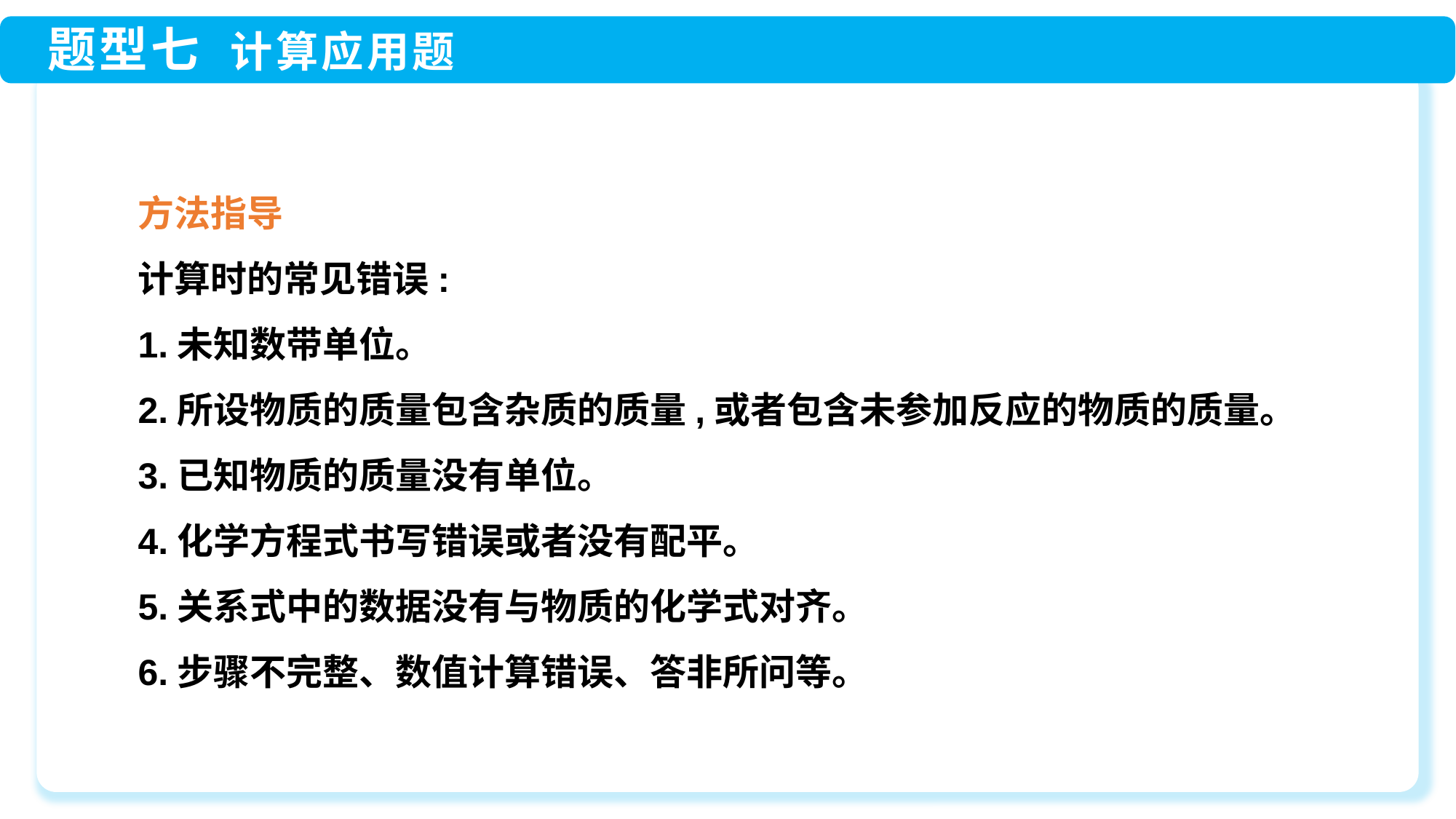

方法指导
计算时的常见错误:
1.未知数带单位。
2.所设物质的质量包含杂质的质量,或者包含未参加反应的物质的质量。
3.已知物质的质量没有单位。
4.化学方程式书写错误或者没有配平。
5.关系式中的数据没有与物质的化学式对齐。
6.步骤不完整、数值计算错误、答非所问等。